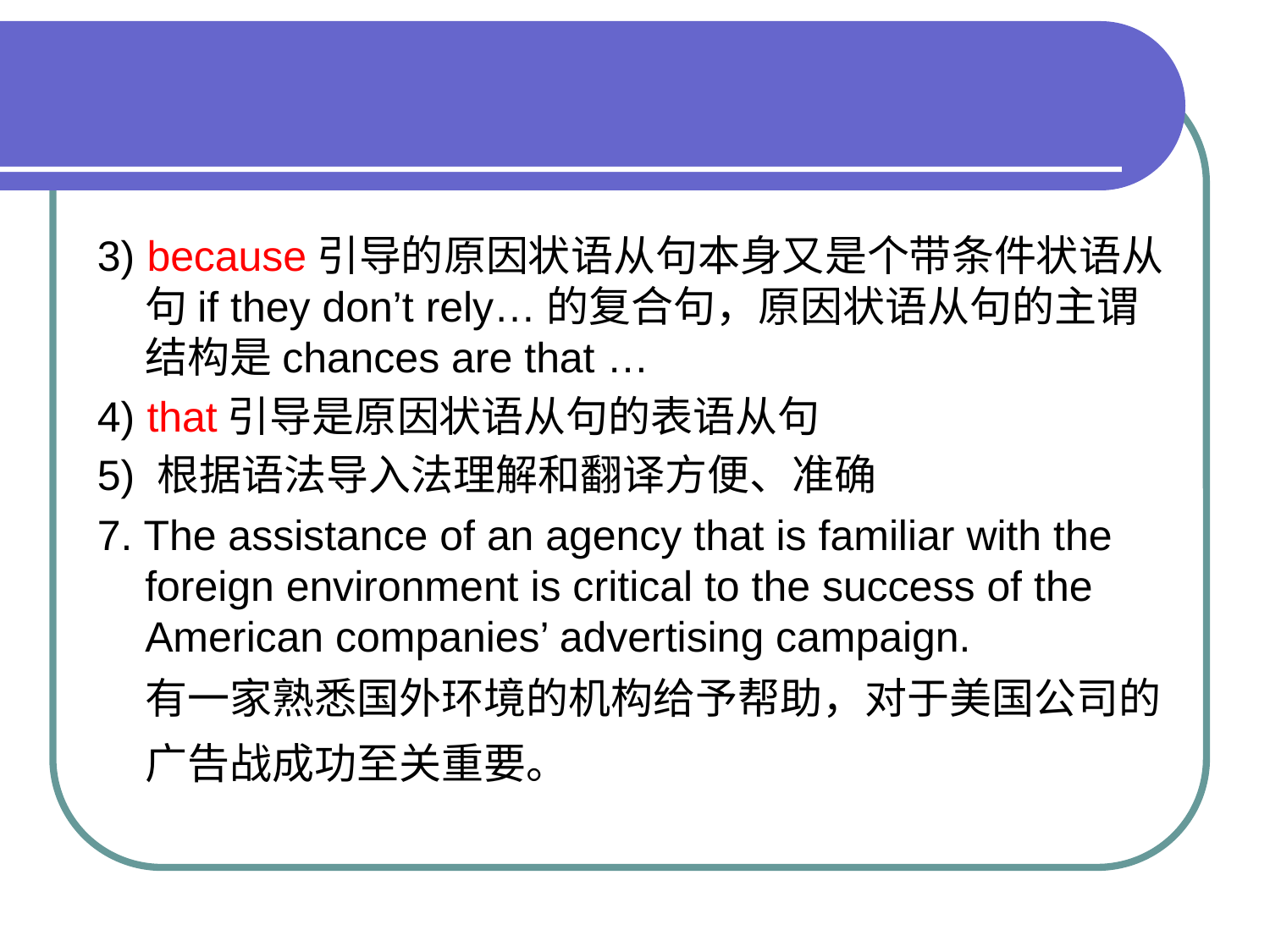

#
3) because引导的原因状语从句本身又是个带条件状语从句if they don’t rely…的复合句，原因状语从句的主谓结构是chances are that …
4) that引导是原因状语从句的表语从句
5) 根据语法导入法理解和翻译方便、准确
7. The assistance of an agency that is familiar with the foreign environment is critical to the success of the American companies’ advertising campaign.
    有一家熟悉国外环境的机构给予帮助，对于美国公司的广告战成功至关重要。